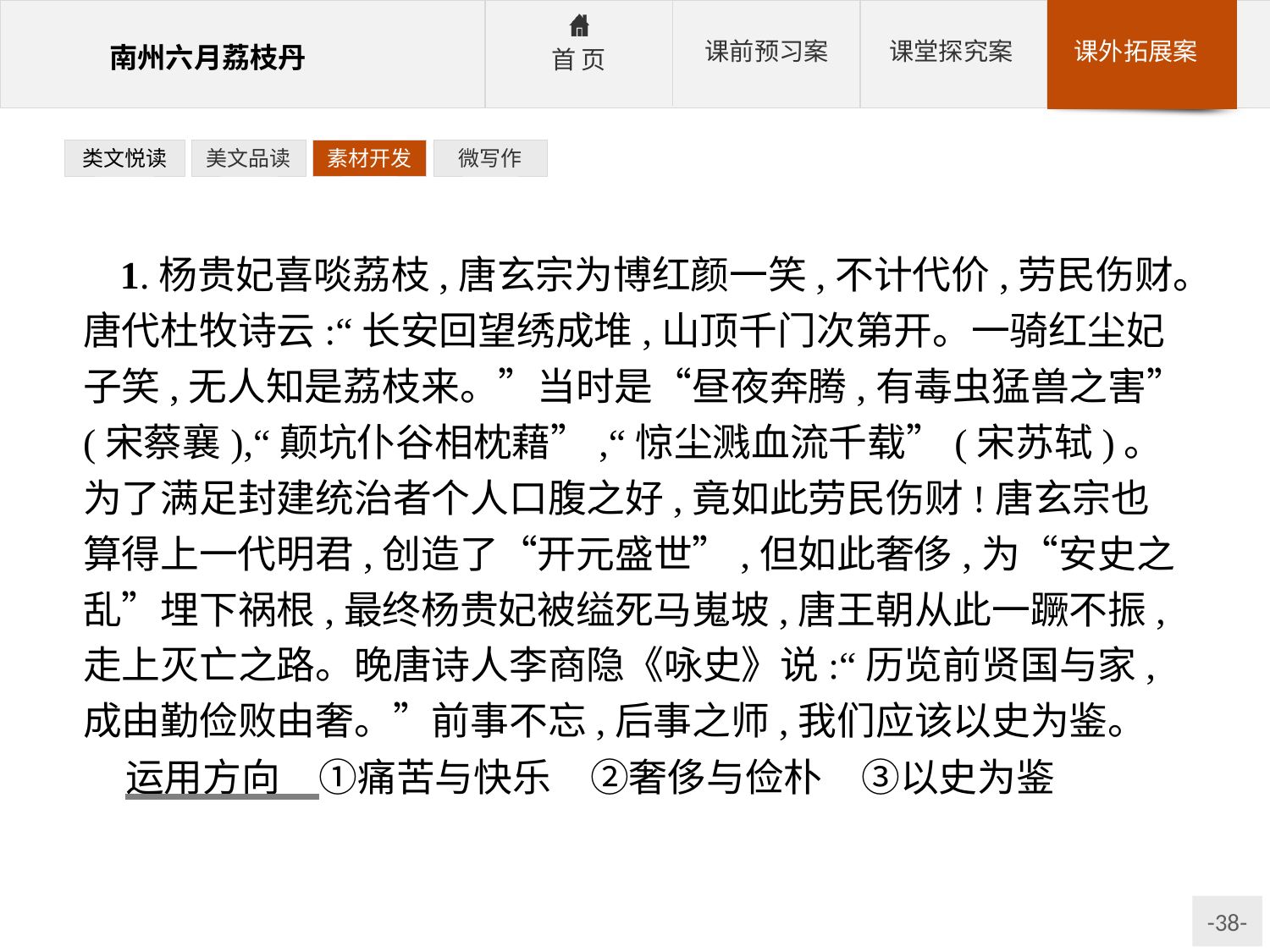

类文悦读
美文品读
素材开发
微写作
1.杨贵妃喜啖荔枝,唐玄宗为博红颜一笑,不计代价,劳民伤财。唐代杜牧诗云:“长安回望绣成堆,山顶千门次第开。一骑红尘妃子笑,无人知是荔枝来。”当时是“昼夜奔腾,有毒虫猛兽之害”(宋蔡襄),“颠坑仆谷相枕藉”,“惊尘溅血流千载”(宋苏轼)。为了满足封建统治者个人口腹之好,竟如此劳民伤财!唐玄宗也算得上一代明君,创造了“开元盛世”,但如此奢侈,为“安史之乱”埋下祸根,最终杨贵妃被缢死马嵬坡,唐王朝从此一蹶不振,走上灭亡之路。晚唐诗人李商隐《咏史》说:“历览前贤国与家,成由勤俭败由奢。”前事不忘,后事之师,我们应该以史为鉴。
运用方向　①痛苦与快乐　②奢侈与俭朴　③以史为鉴